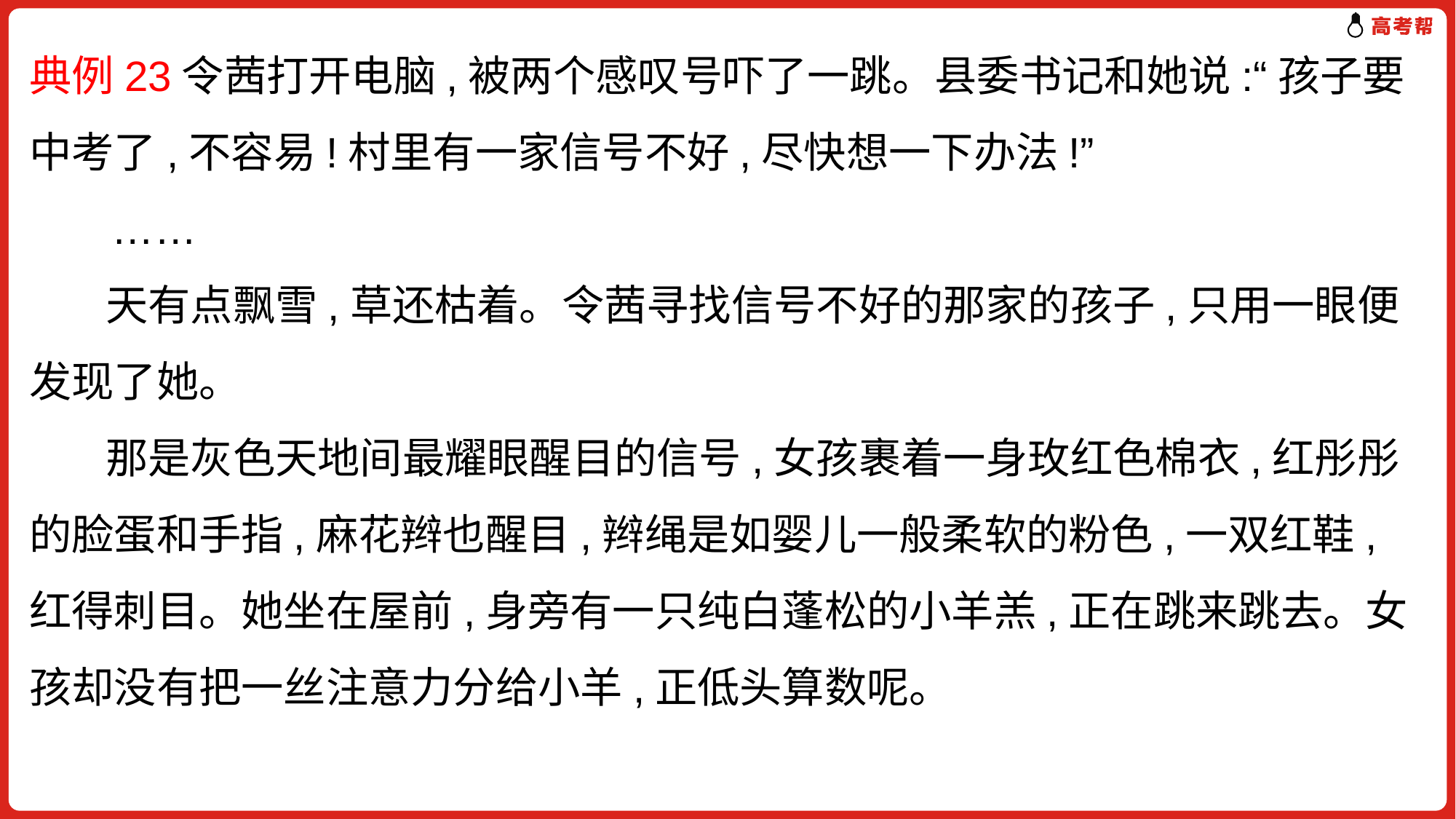

典例23令茜打开电脑,被两个感叹号吓了一跳。县委书记和她说:“孩子要中考了,不容易!村里有一家信号不好,尽快想一下办法!”
       ……
       天有点飘雪,草还枯着。令茜寻找信号不好的那家的孩子,只用一眼便发现了她。
       那是灰色天地间最耀眼醒目的信号,女孩裹着一身玫红色棉衣,红彤彤的脸蛋和手指,麻花辫也醒目,辫绳是如婴儿一般柔软的粉色,一双红鞋,红得刺目。她坐在屋前,身旁有一只纯白蓬松的小羊羔,正在跳来跳去。女孩却没有把一丝注意力分给小羊,正低头算数呢。